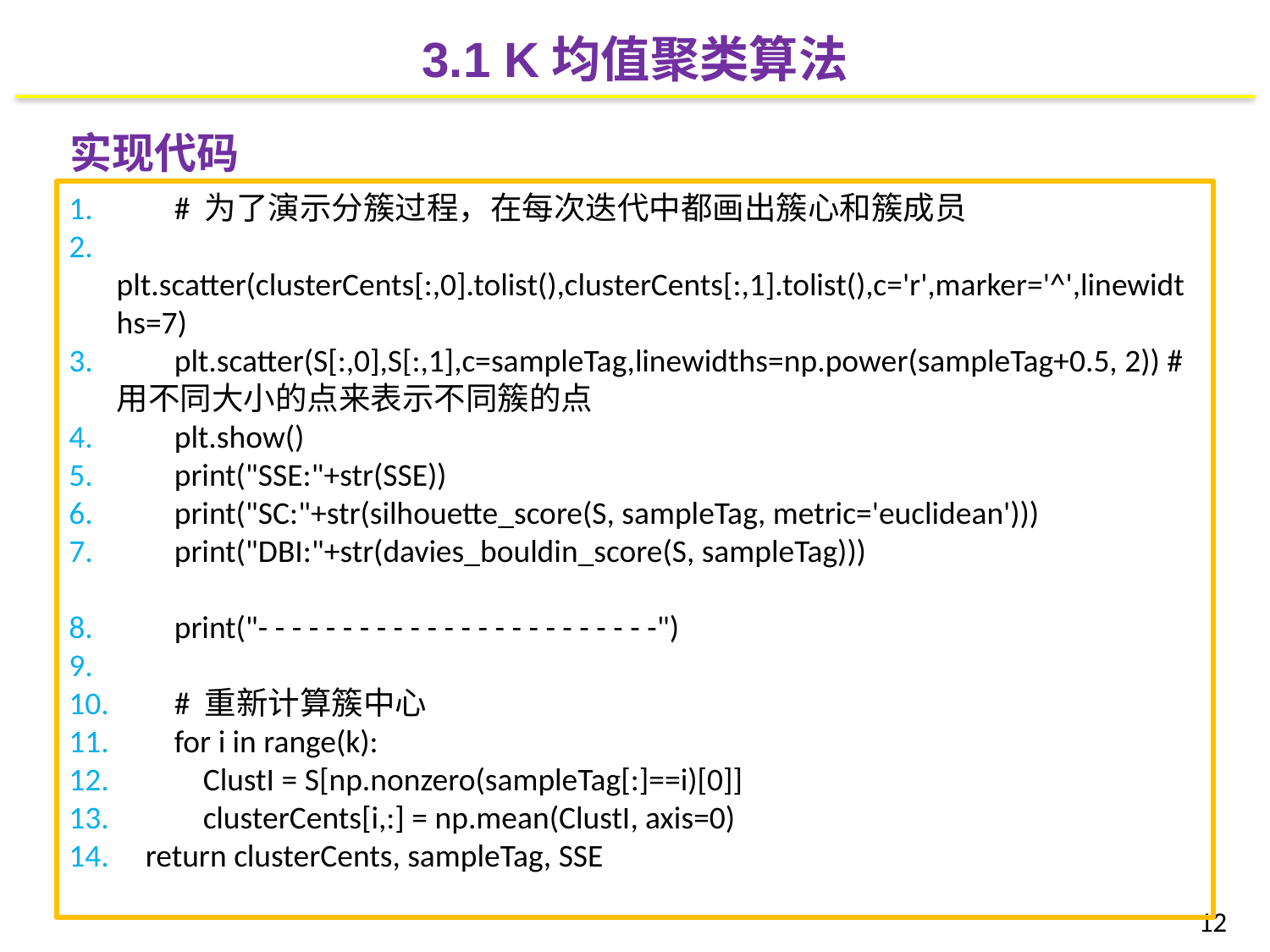

3.1 K均值聚类算法
实现代码

        # 为了演示分簇过程，在每次迭代中都画出簇心和簇成员
        plt.scatter(clusterCents[:,0].tolist(),clusterCents[:,1].tolist(),c='r',marker='^',linewidths=7)
        plt.scatter(S[:,0],S[:,1],c=sampleTag,linewidths=np.power(sampleTag+0.5, 2)) # 用不同大小的点来表示不同簇的点
        plt.show()
        print("SSE:"+str(SSE))
        print("SC:"+str(silhouette_score(S, sampleTag, metric='euclidean')))
        print("DBI:"+str(davies_bouldin_score(S, sampleTag)))

        print("- - - - - - - - - - - - - - - - - - - - - - - -")

        # 重新计算簇中心
        for i in range(k):
            ClustI = S[np.nonzero(sampleTag[:]==i)[0]]
            clusterCents[i,:] = np.mean(ClustI, axis=0)
    return clusterCents, sampleTag, SSE

12